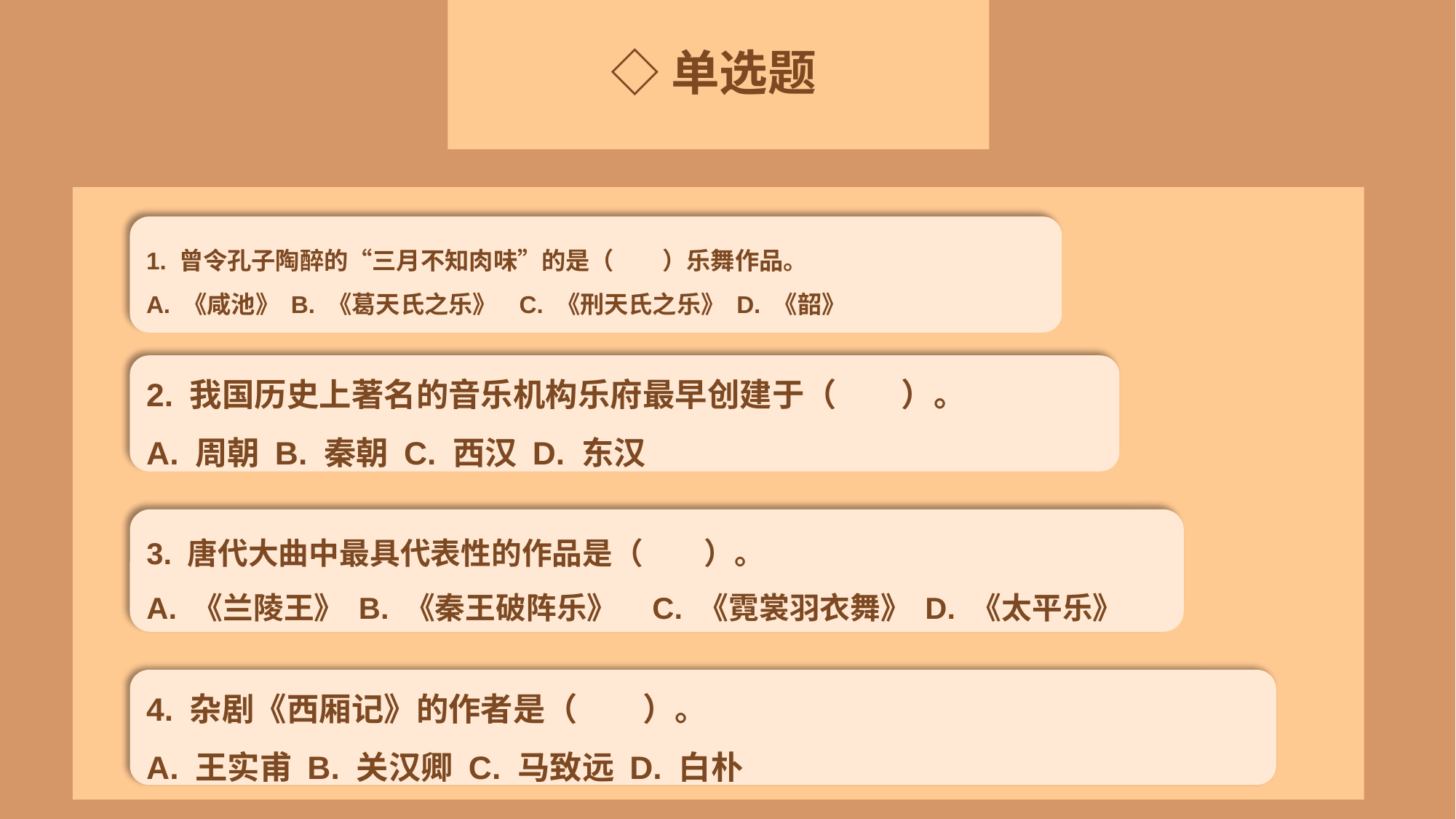

◇单选题

1. 曾令孔子陶醉的“三月不知肉味”的是（　　）乐舞作品。
A. 《咸池》 B. 《葛天氏之乐》   C. 《刑天氏之乐》 D. 《韶》
2. 我国历史上著名的音乐机构乐府最早创建于（　　）。
A. 周朝 B. 秦朝 C. 西汉 D. 东汉
3. 唐代大曲中最具代表性的作品是（　　）。
A. 《兰陵王》 B. 《秦王破阵乐》    C. 《霓裳羽衣舞》 D. 《太平乐》
4. 杂剧《西厢记》的作者是（　　）。
A. 王实甫 B. 关汉卿 C. 马致远 D. 白朴